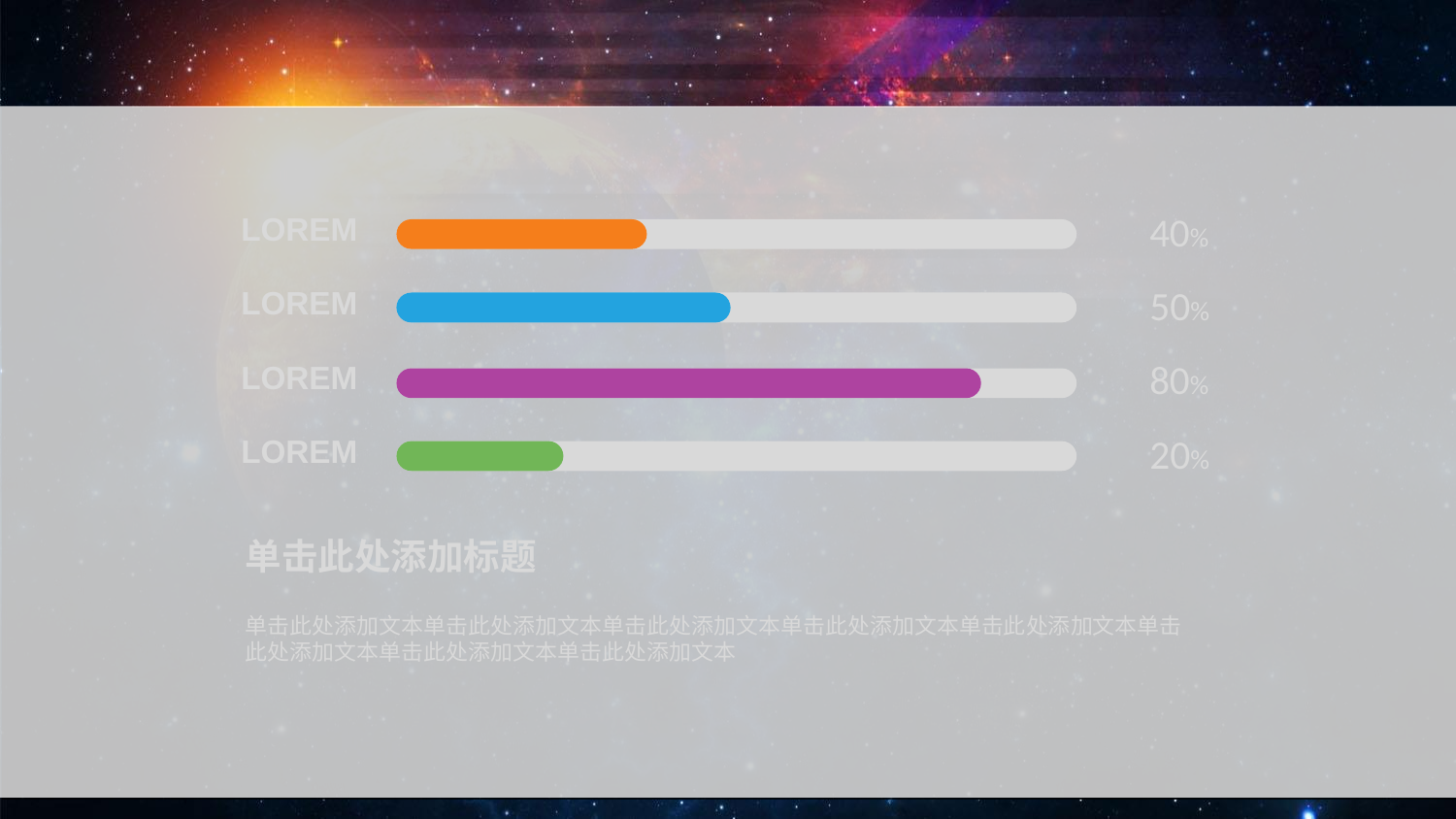

#
LOREM
40%

LOREM
50%

LOREM
80%

LOREM
20%

单击此处添加标题
单击此处添加文本单击此处添加文本单击此处添加文本单击此处添加文本单击此处添加文本单击此处添加文本单击此处添加文本单击此处添加文本